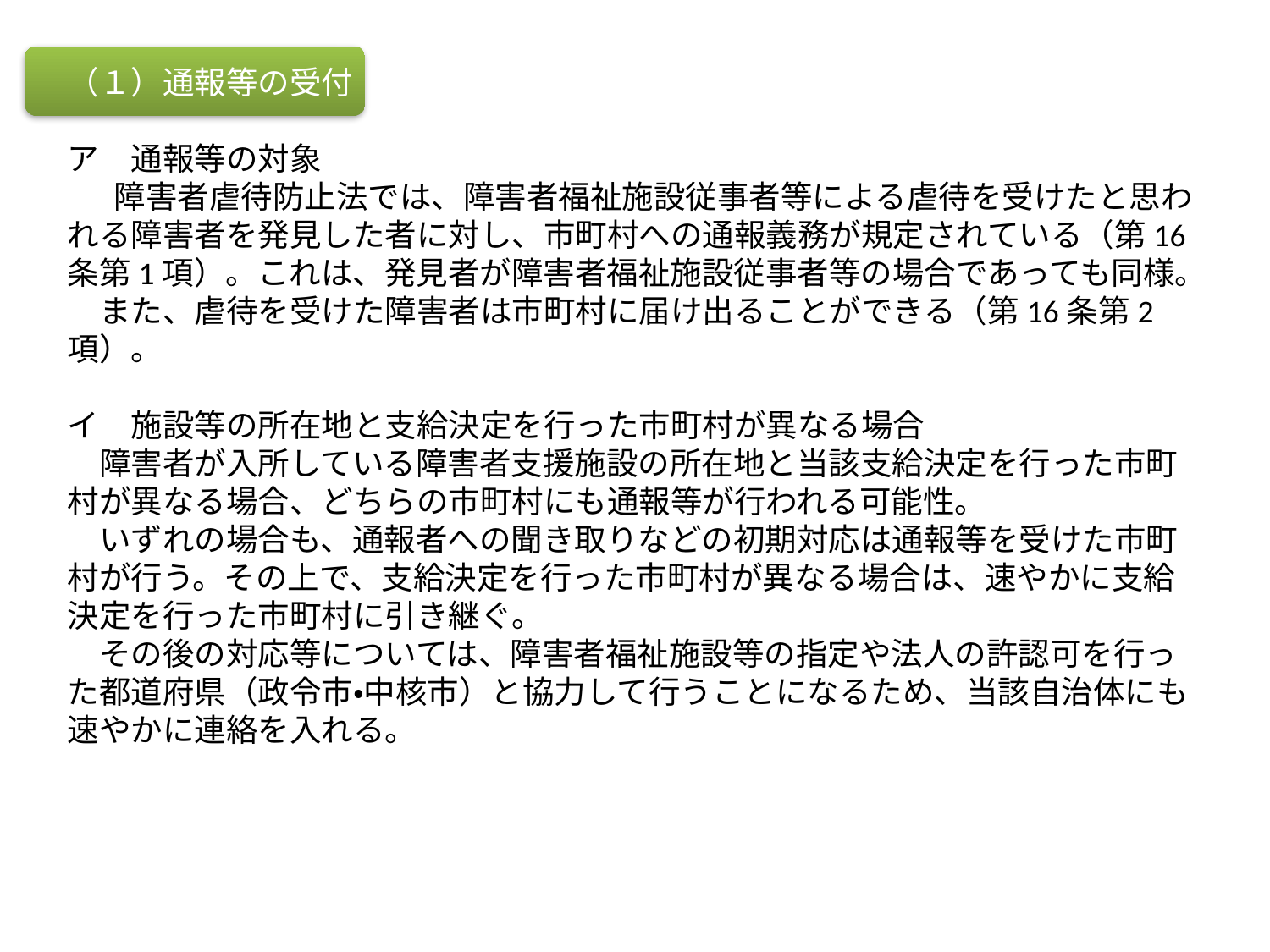

（１）通報等の受付

ア　通報等の対象
 　障害者虐待防止法では、障害者福祉施設従事者等による虐待を受けたと思われる障害者を発見した者に対し、市町村への通報義務が規定されている（第16条第1項）。これは、発見者が障害者福祉施設従事者等の場合であっても同様。
　また、虐待を受けた障害者は市町村に届け出ることができる（第16条第2項）。

イ　施設等の所在地と支給決定を行った市町村が異なる場合
　障害者が入所している障害者支援施設の所在地と当該支給決定を行った市町村が異なる場合、どちらの市町村にも通報等が行われる可能性。
　いずれの場合も、通報者への聞き取りなどの初期対応は通報等を受けた市町村が行う。その上で、支給決定を行った市町村が異なる場合は、速やかに支給決定を行った市町村に引き継ぐ。
　その後の対応等については、障害者福祉施設等の指定や法人の許認可を行った都道府県（政令市・中核市）と協力して行うことになるため、当該自治体にも速やかに連絡を入れる。